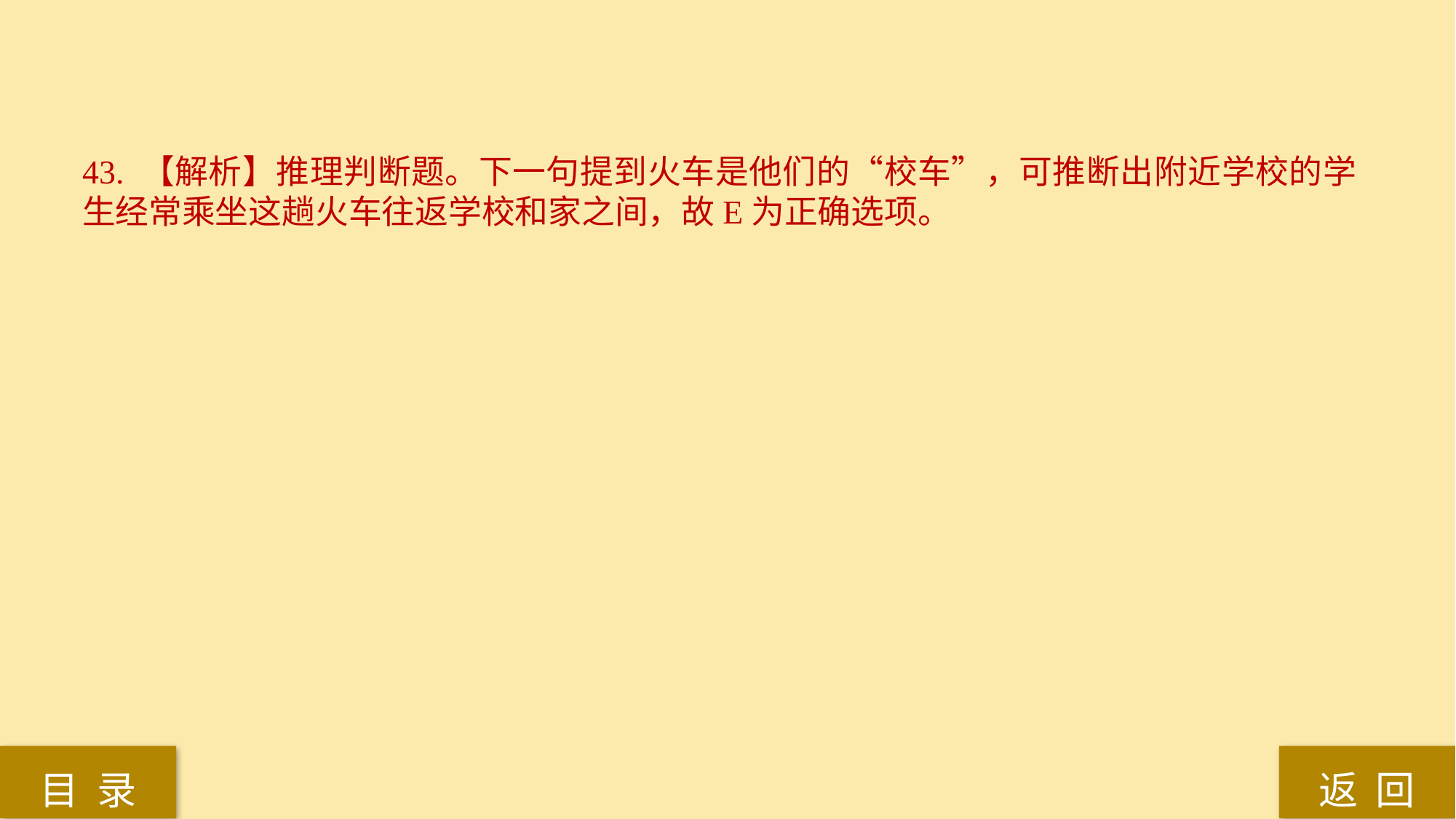

43. 【解析】推理判断题。下一句提到火车是他们的“校车”，可推断出附近学校的学生经常乘坐这趟火车往返学校和家之间，故E为正确选项。
返  回